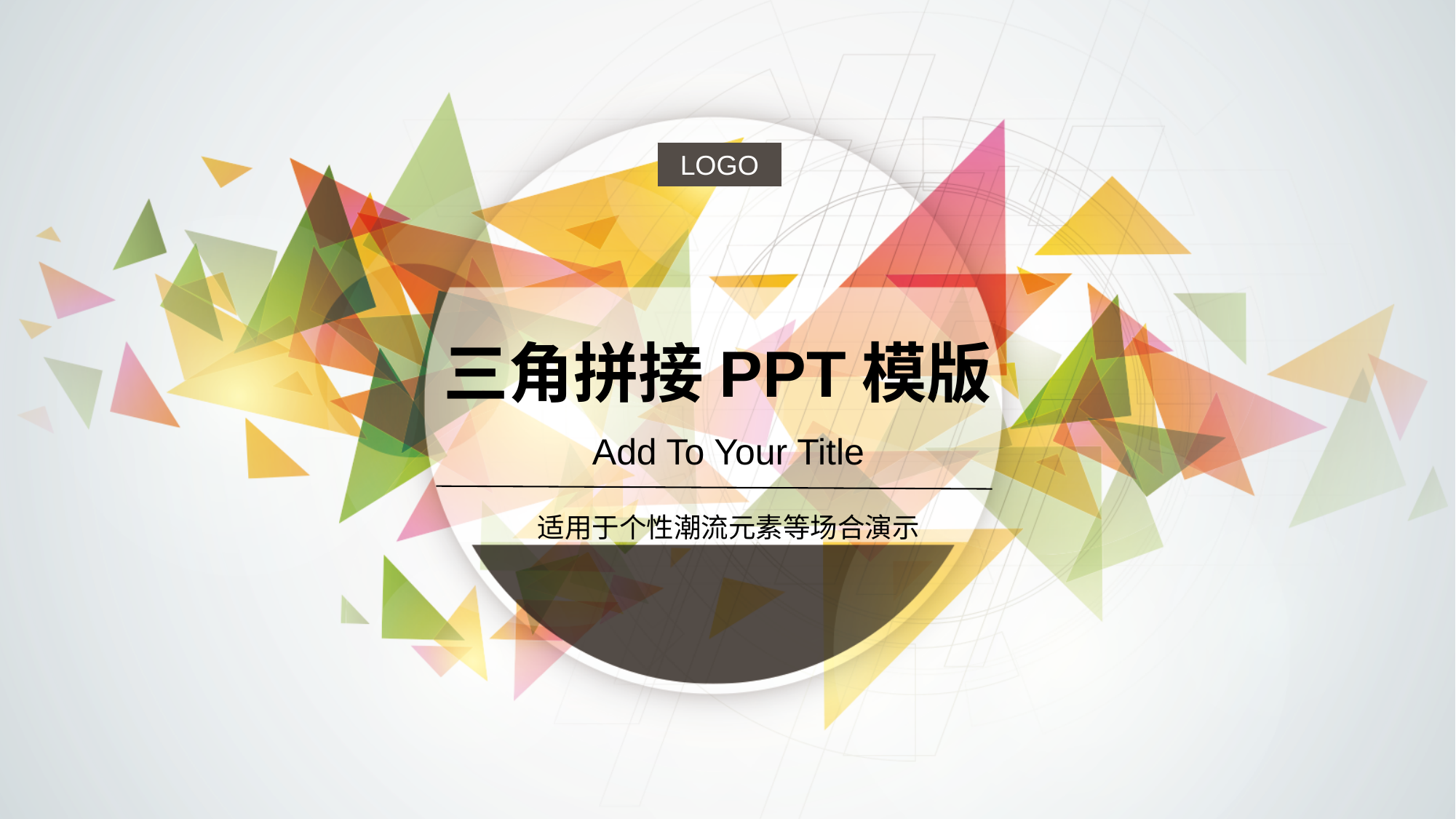

LOGO
三角拼接PPT模版
Add To Your Title
适用于个性潮流元素等场合演示